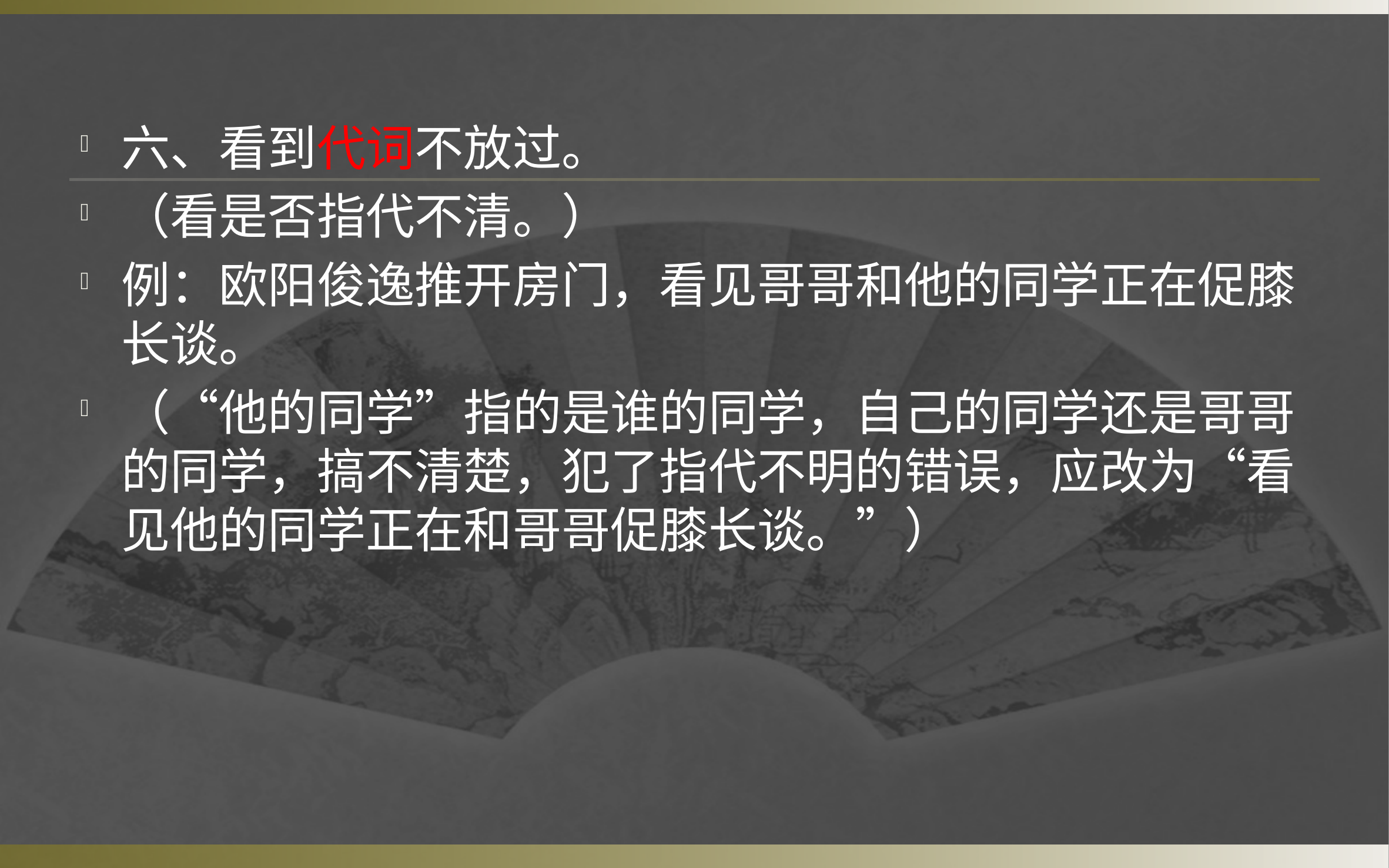

六、看到代词不放过。
（看是否指代不清。）
例：欧阳俊逸推开房门，看见哥哥和他的同学正在促膝长谈。
（“他的同学”指的是谁的同学，自己的同学还是哥哥的同学，搞不清楚，犯了指代不明的错误，应改为“看见他的同学正在和哥哥促膝长谈。”）